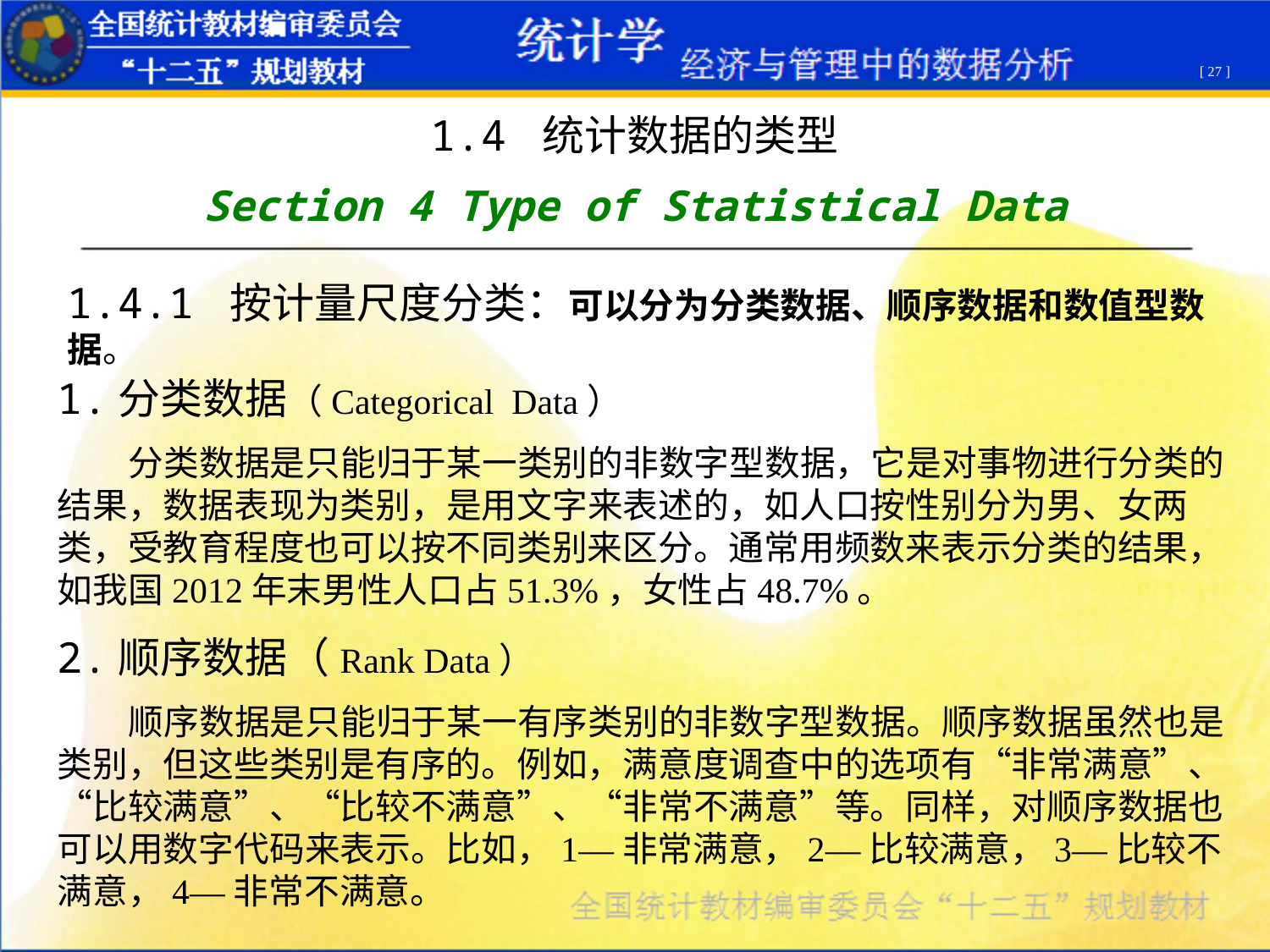

[ 27 ]
1.4 统计数据的类型
Section 4 Type of Statistical Data
1.4.1 按计量尺度分类：可以分为分类数据、顺序数据和数值型数据。
1.分类数据（Categorical  Data）
        分类数据是只能归于某一类别的非数字型数据，它是对事物进行分类的结果，数据表现为类别，是用文字来表述的，如人口按性别分为男、女两类，受教育程度也可以按不同类别来区分。通常用频数来表示分类的结果，如我国2012年末男性人口占51.3%，女性占48.7%。
2.顺序数据（Rank Data）
        顺序数据是只能归于某一有序类别的非数字型数据。顺序数据虽然也是类别，但这些类别是有序的。例如，满意度调查中的选项有“非常满意”、“比较满意”、“比较不满意”、“非常不满意”等。同样，对顺序数据也可以用数字代码来表示。比如，1—非常满意，2—比较满意，3—比较不满意，4—非常不满意。